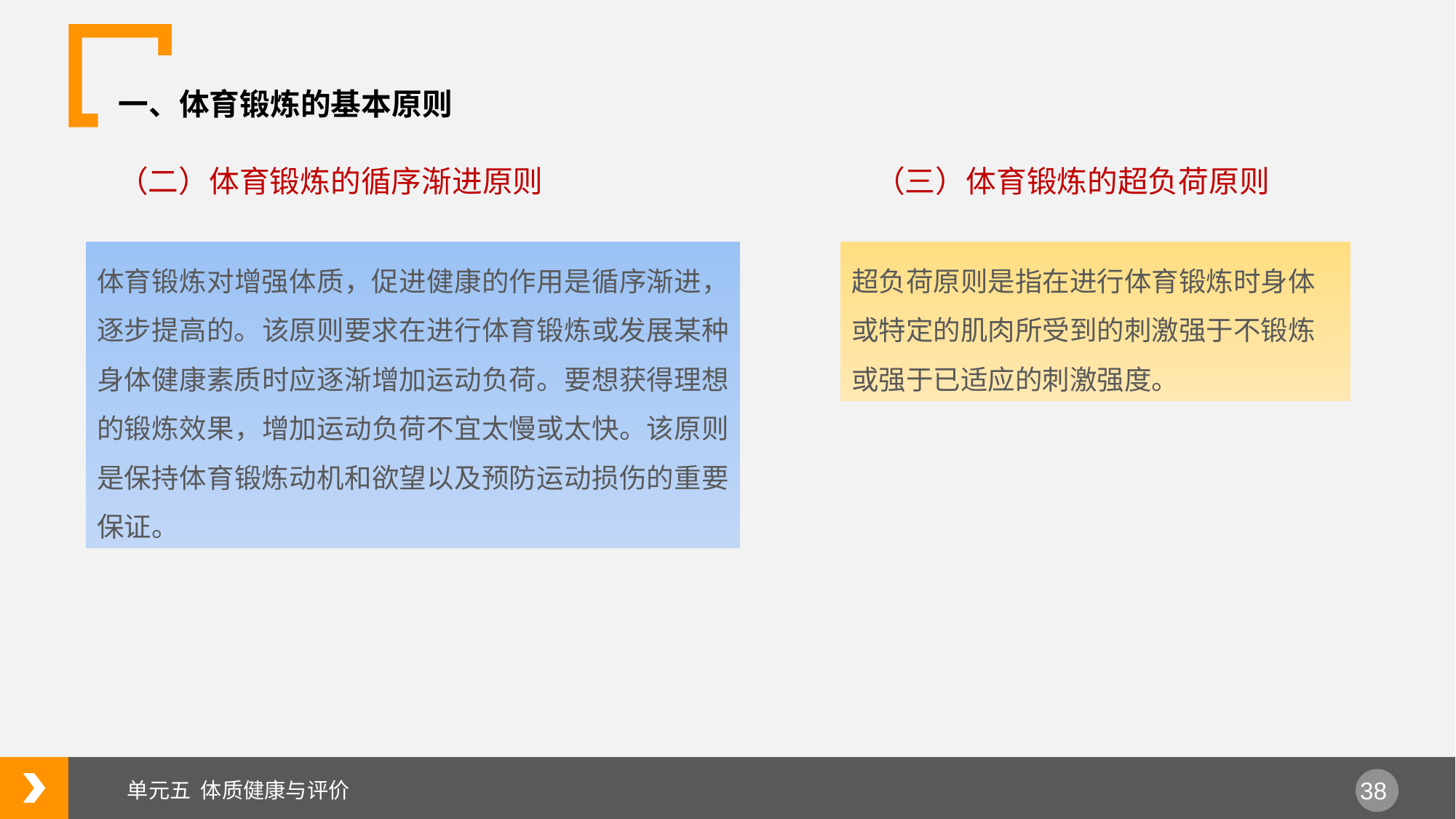

一、体育锻炼的基本原则
（三）体育锻炼的超负荷原则
（二）体育锻炼的循序渐进原则
体育锻炼对增强体质，促进健康的作用是循序渐进，逐步提高的。该原则要求在进行体育锻炼或发展某种身体健康素质时应逐渐增加运动负荷。要想获得理想的锻炼效果，增加运动负荷不宜太慢或太快。该原则是保持体育锻炼动机和欲望以及预防运动损伤的重要保证。
超负荷原则是指在进行体育锻炼时身体或特定的肌肉所受到的刺激强于不锻炼或强于已适应的刺激强度。
单元五  体质健康与评价